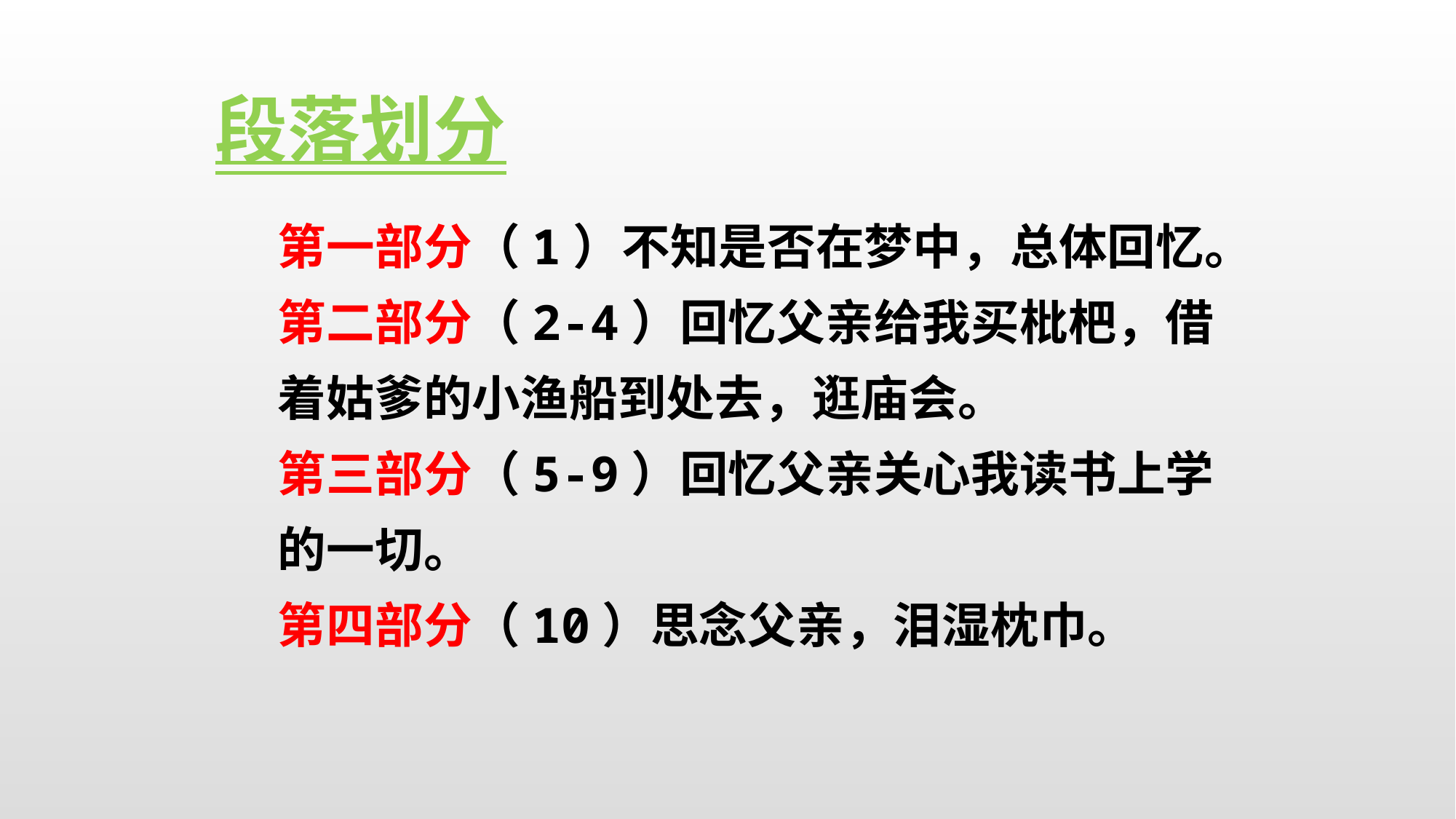

段落划分
第一部分（1）不知是否在梦中，总体回忆。
第二部分（2-4）回忆父亲给我买枇杷，借着姑爹的小渔船到处去，逛庙会。
第三部分（5-9）回忆父亲关心我读书上学的一切。
第四部分（10）思念父亲，泪湿枕巾。